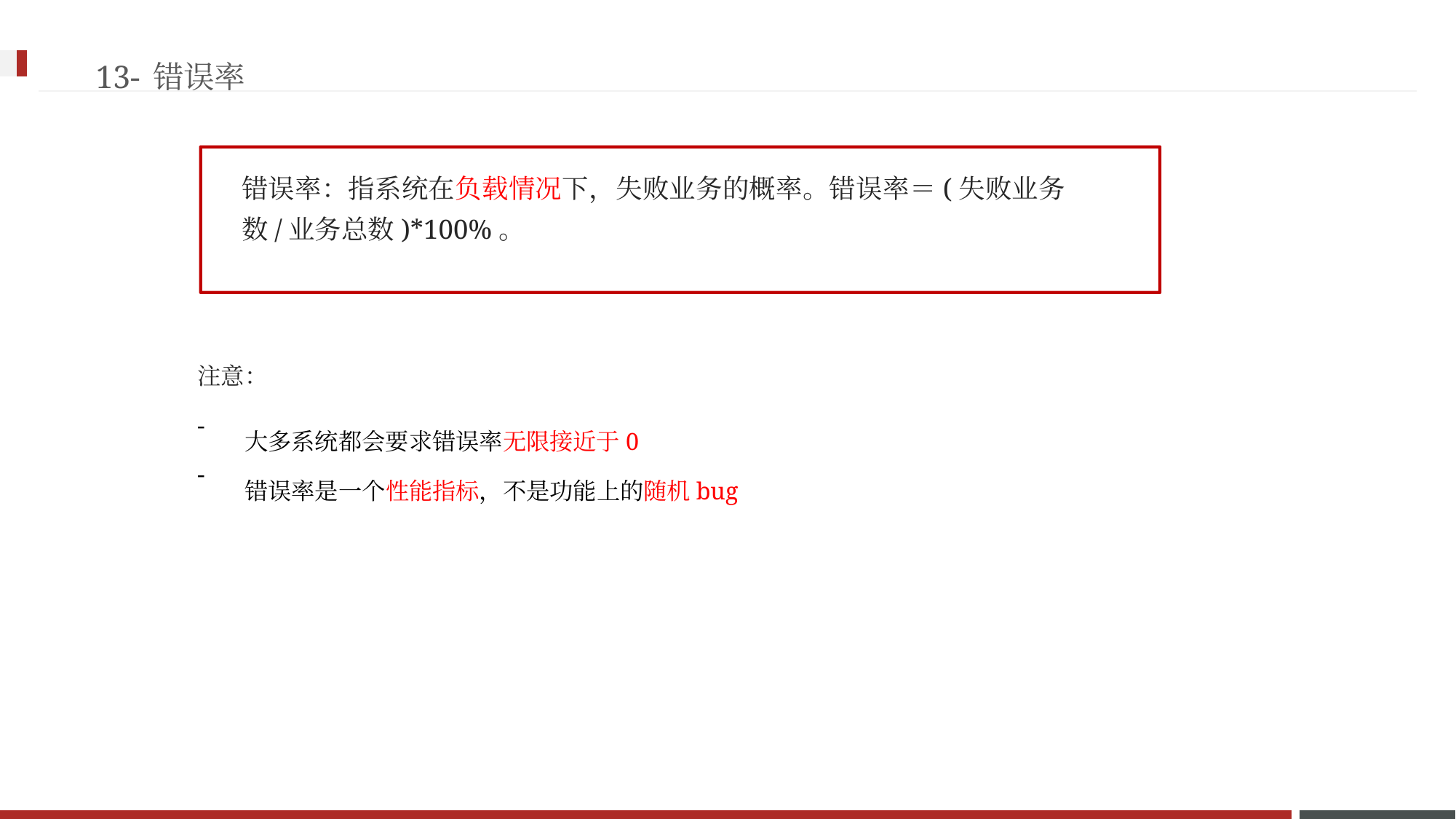

13-错误率

错误率：指系统在负载情况下，失败业务的概率。错误率＝(失败业务 数/业务总数)*100%。

注意：

-

-

大多系统都会要求错误率无限接近于0

错误率是一个性能指标，不是功能上的随机bug